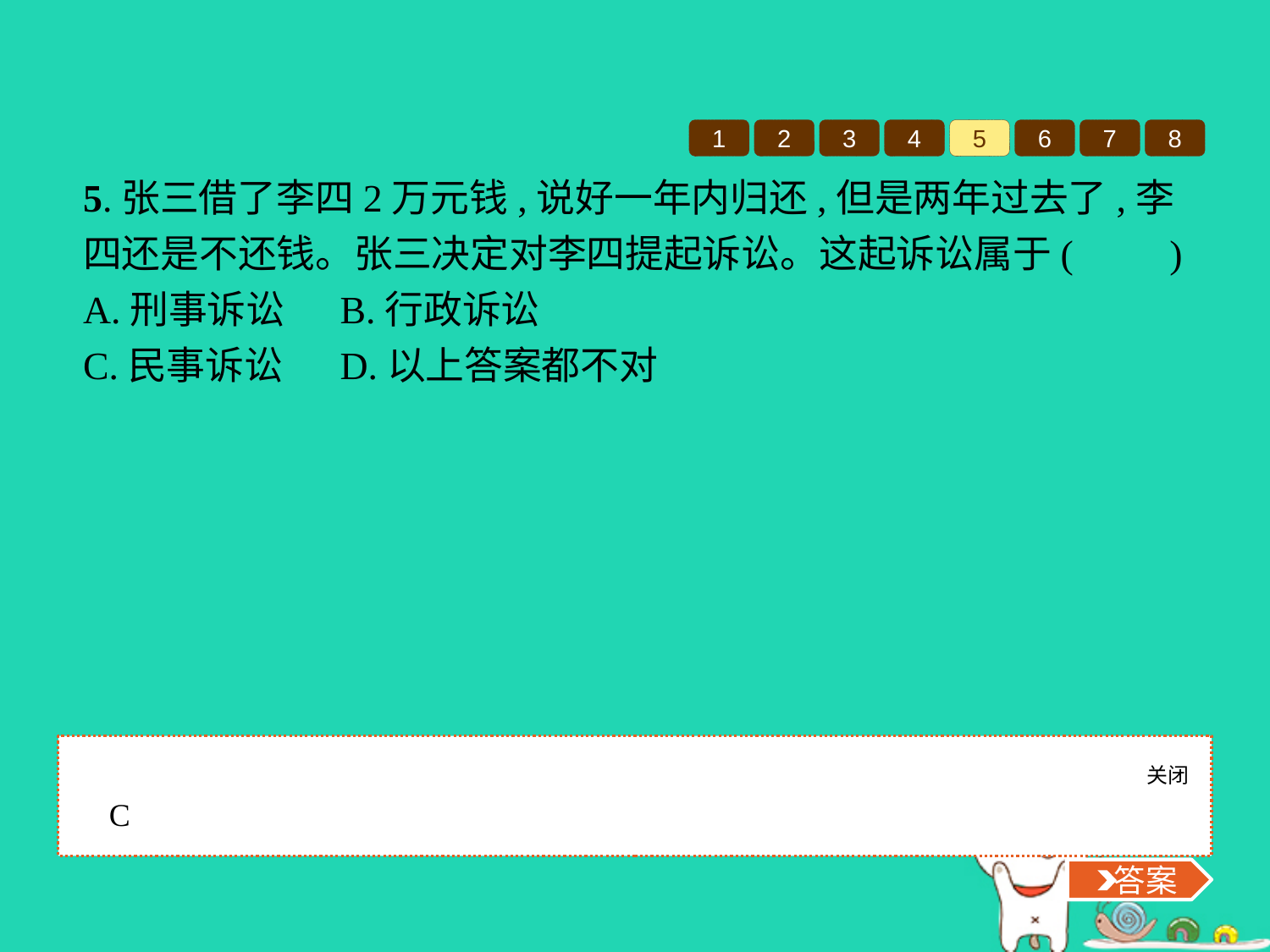

1
2
3
4
5
6
7
8
5.张三借了李四2万元钱,说好一年内归还,但是两年过去了,李四还是不还钱。张三决定对李四提起诉讼。这起诉讼属于(　　)
A.刑事诉讼	B.行政诉讼
C.民事诉讼	D.以上答案都不对

关闭
  答案

C
  答案